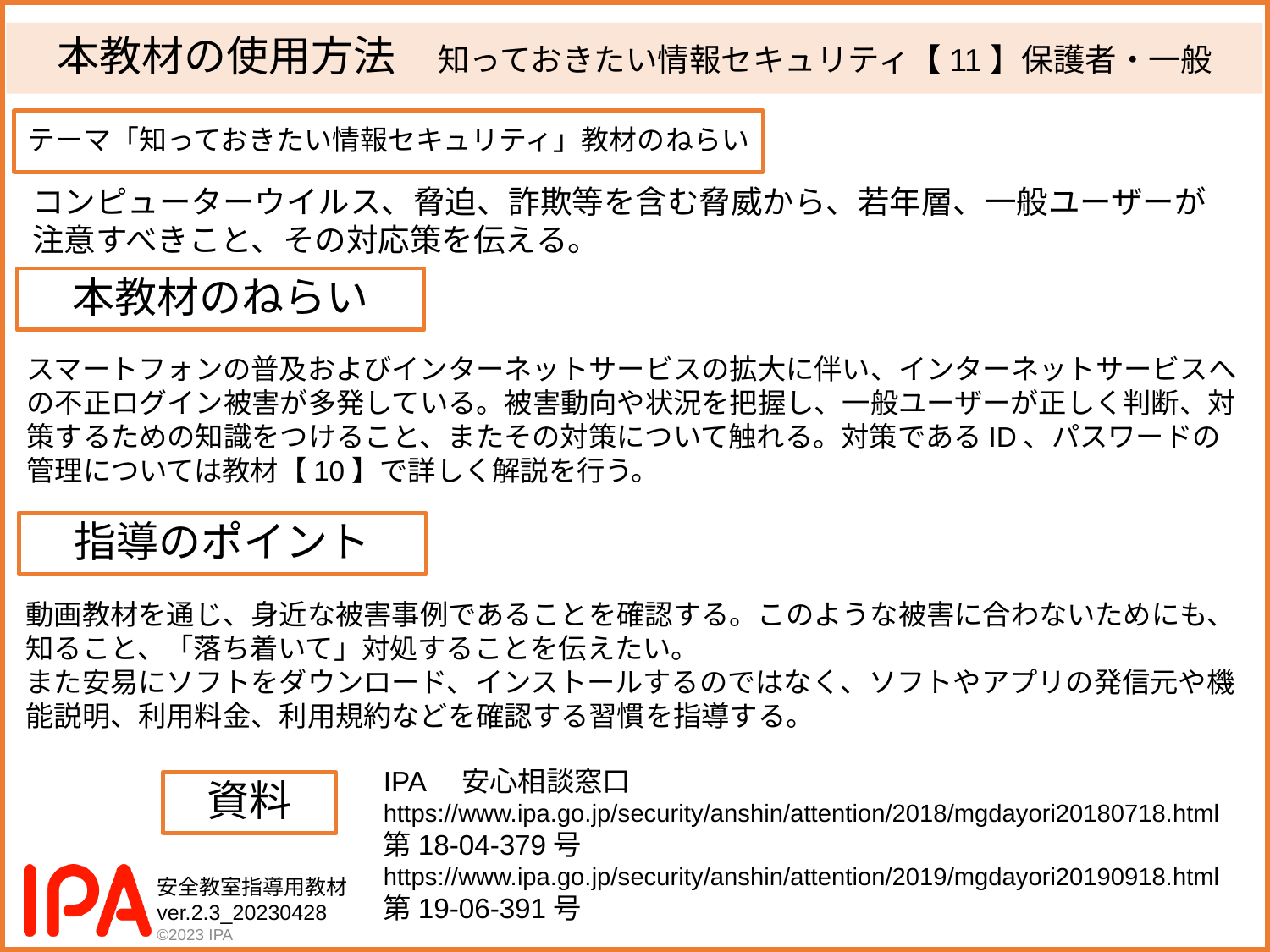

# 本教材の使用方法　知っておきたい情報セキュリティ【11】保護者・一般
テーマ「知っておきたい情報セキュリティ」教材のねらい
コンピューターウイルス、脅迫、詐欺等を含む脅威から、若年層、一般ユーザーが
注意すべきこと、その対応策を伝える。
本教材のねらい
スマートフォンの普及およびインターネットサービスの拡大に伴い、インターネットサービスへの不正ログイン被害が多発している。被害動向や状況を把握し、一般ユーザーが正しく判断、対策するための知識をつけること、またその対策について触れる。対策であるID、パスワードの管理については教材【10】で詳しく解説を行う。
指導のポイント
動画教材を通じ、身近な被害事例であることを確認する。このような被害に合わないためにも、知ること、「落ち着いて」対処することを伝えたい。
また安易にソフトをダウンロード、インストールするのではなく、ソフトやアプリの発信元や機能説明、利用料金、利用規約などを確認する習慣を指導する。
IPA　安心相談窓口
https://www.ipa.go.jp/security/anshin/attention/2018/mgdayori20180718.html
第18-04-379号
https://www.ipa.go.jp/security/anshin/attention/2019/mgdayori20190918.html
第19-06-391号
資料